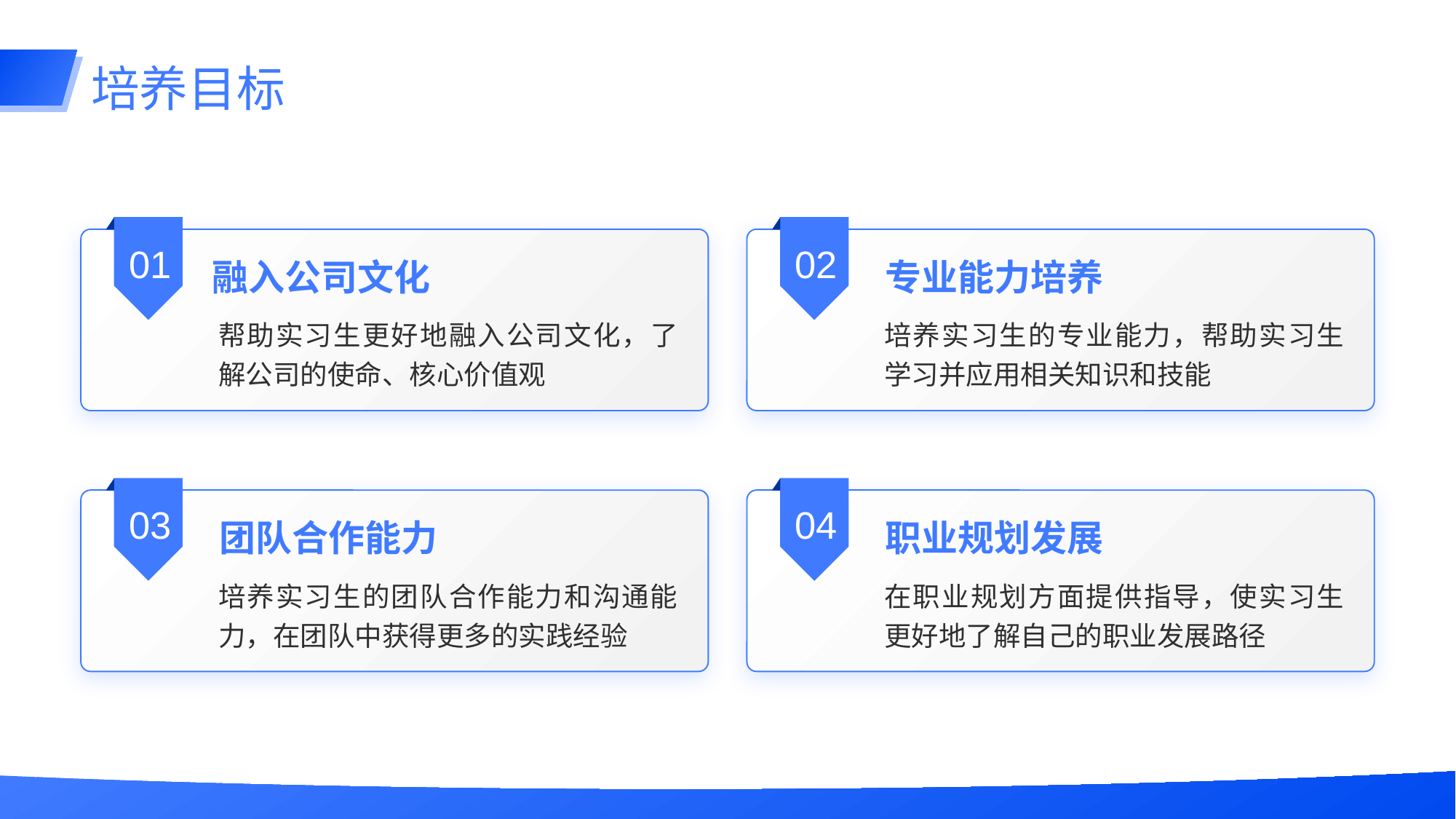

# 培养目标

01
融入公司文化
帮助实习生更好地融入公司文化，了解公司的使命、核心价值观

02
专业能力培养
培养实习生的专业能力，帮助实习生学习并应用相关知识和技能

03
团队合作能力
培养实习生的团队合作能力和沟通能力，在团队中获得更多的实践经验

04
职业规划发展
在职业规划方面提供指导，使实习生更好地了解自己的职业发展路径